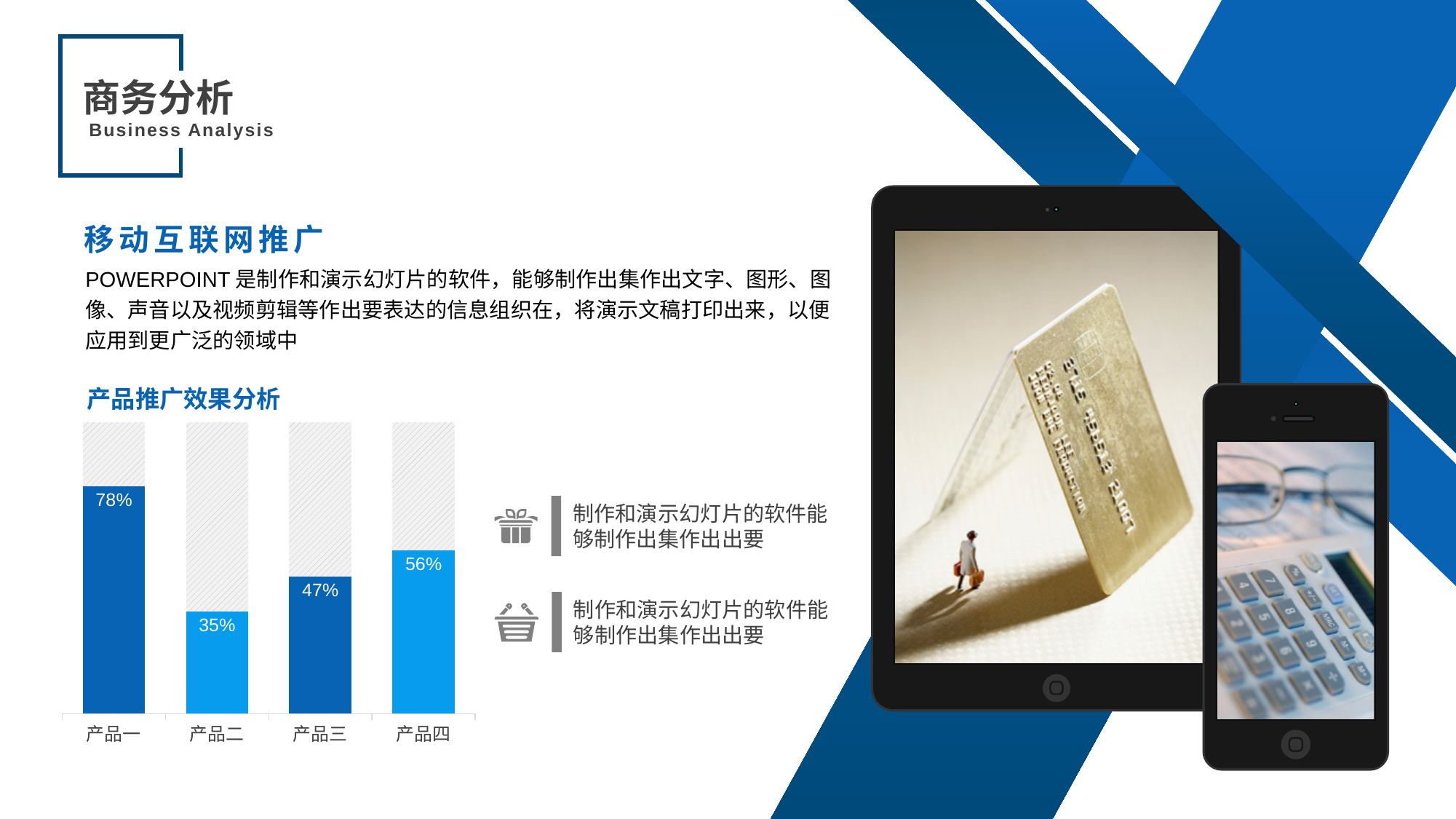

商务分析
Business Analysis

移动互联网推广
POWERPOINT是制作和演示幻灯片的软件，能够制作出集作出文字、图形、图像、声音以及视频剪辑等作出要表达的信息组织在，将演示文稿打印出来，以便应用到更广泛的领域中
产品推广效果分析

### Chart

| Category | 辅助 | 占比 |
|---|---|---|
| 产品一 | 1.0 | 0.78 |
| 产品二 | 1.0 | 0.35 |
| 产品三 | 1.0 | 0.47 |
| 产品四 | 1.0 | 0.56 |
制作和演示幻灯片的软件能够制作出集作出出要

制作和演示幻灯片的软件能够制作出集作出出要